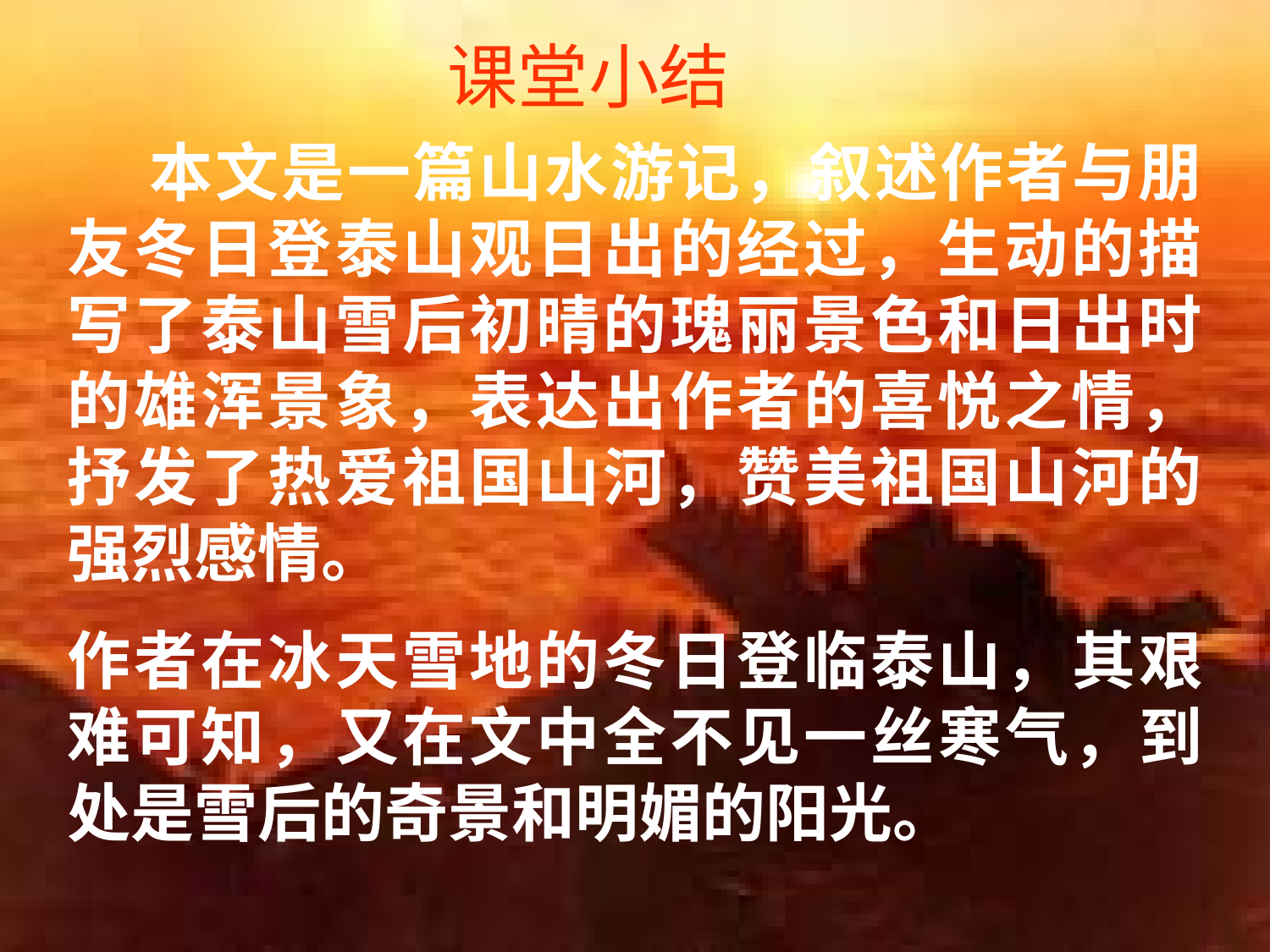

课堂小结
     本文是一篇山水游记，叙述作者与朋友冬日登泰山观日出的经过，生动的描写了泰山雪后初晴的瑰丽景色和日出时的雄浑景象，表达出作者的喜悦之情，抒发了热爱祖国山河，赞美祖国山河的强烈感情。
作者在冰天雪地的冬日登临泰山，其艰难可知，又在文中全不见一丝寒气，到处是雪后的奇景和明媚的阳光。

